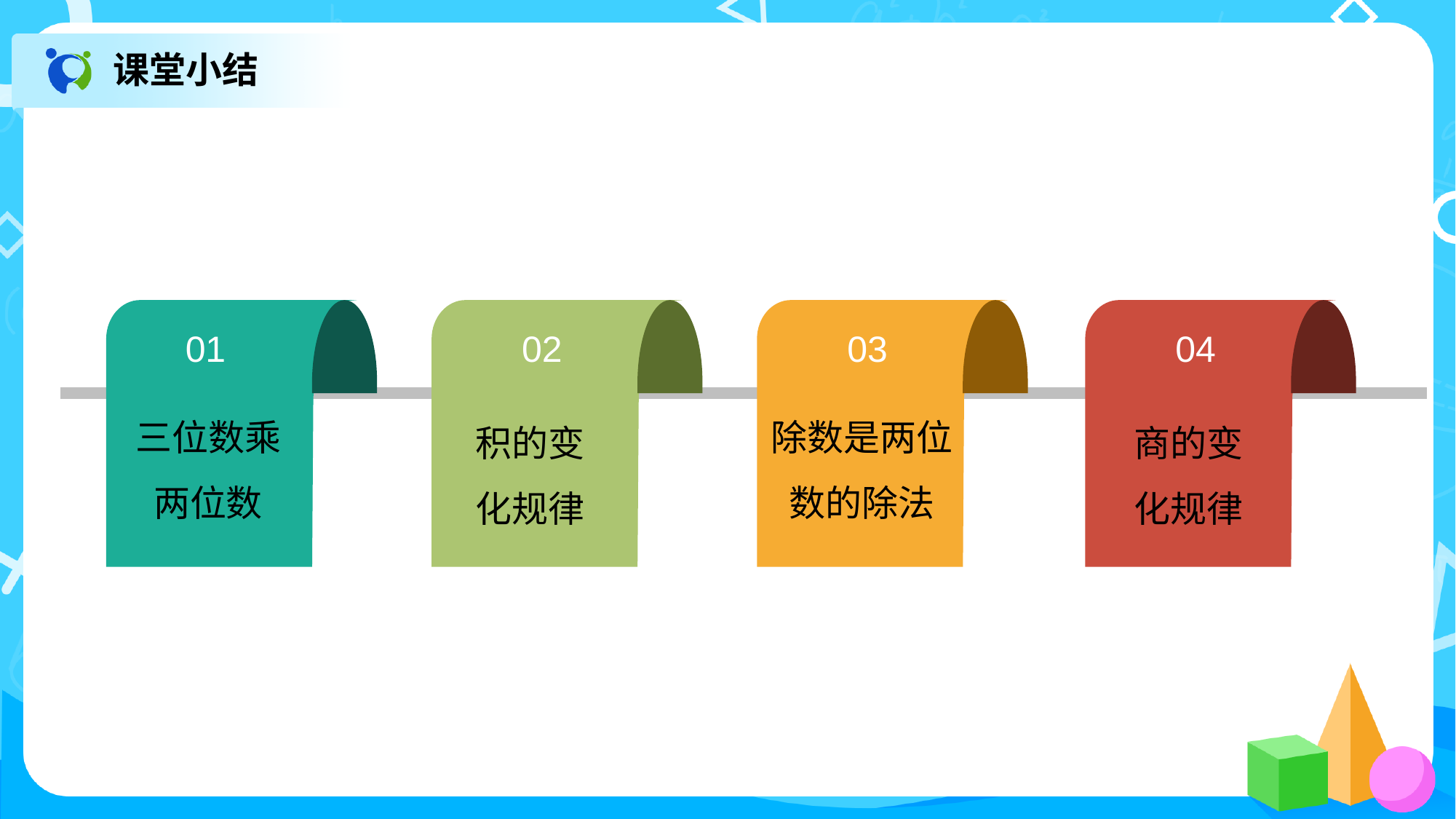

课堂小结
01

02

03

04

三位数乘两位数
除数是两位数的除法
积的变化规律
商的变化规律